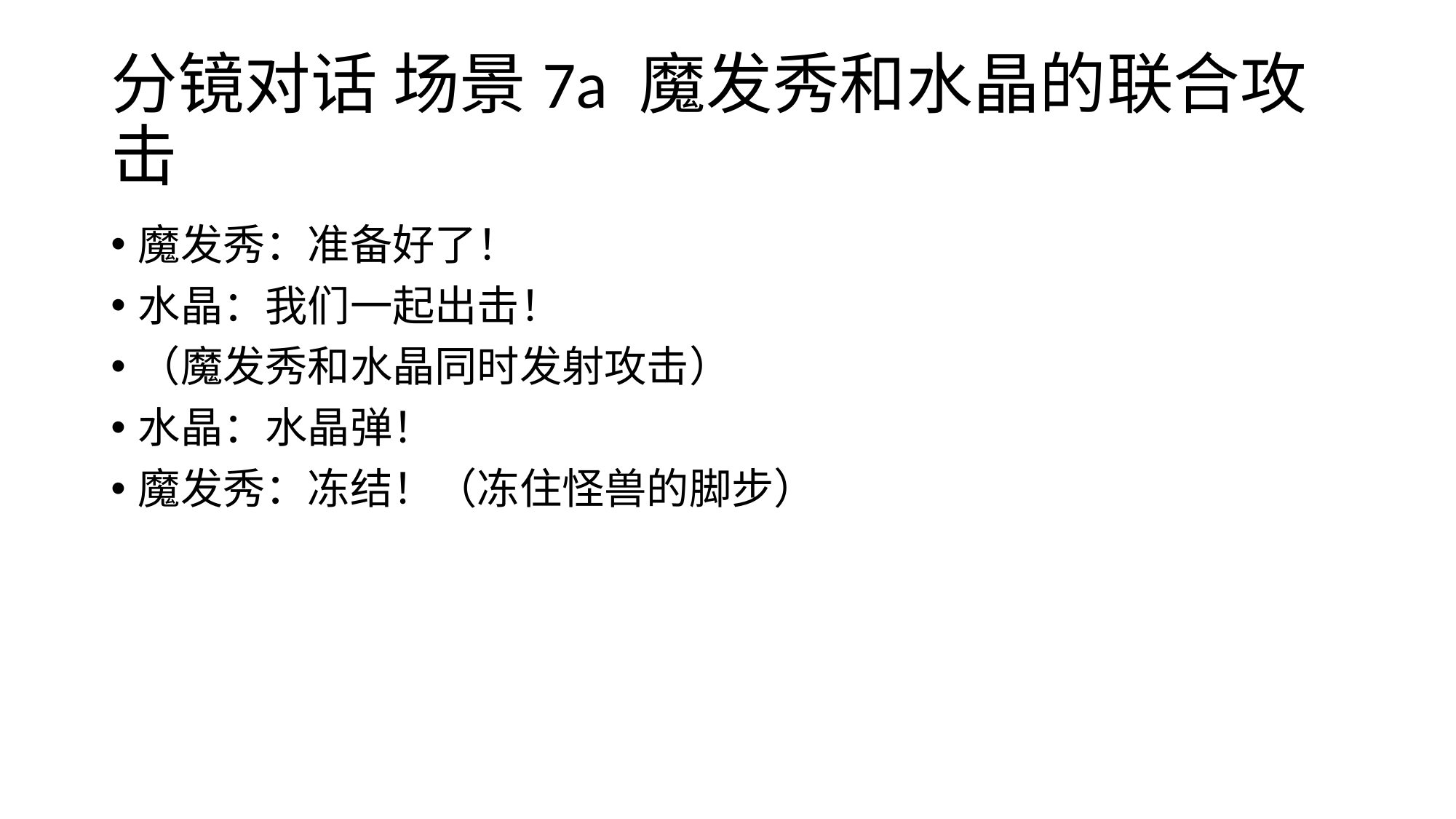

# 分镜对话 场景7a 魔发秀和水晶的联合攻击
魔发秀：准备好了！
水晶：我们一起出击！
（魔发秀和水晶同时发射攻击）
水晶：水晶弹！
魔发秀：冻结！（冻住怪兽的脚步）